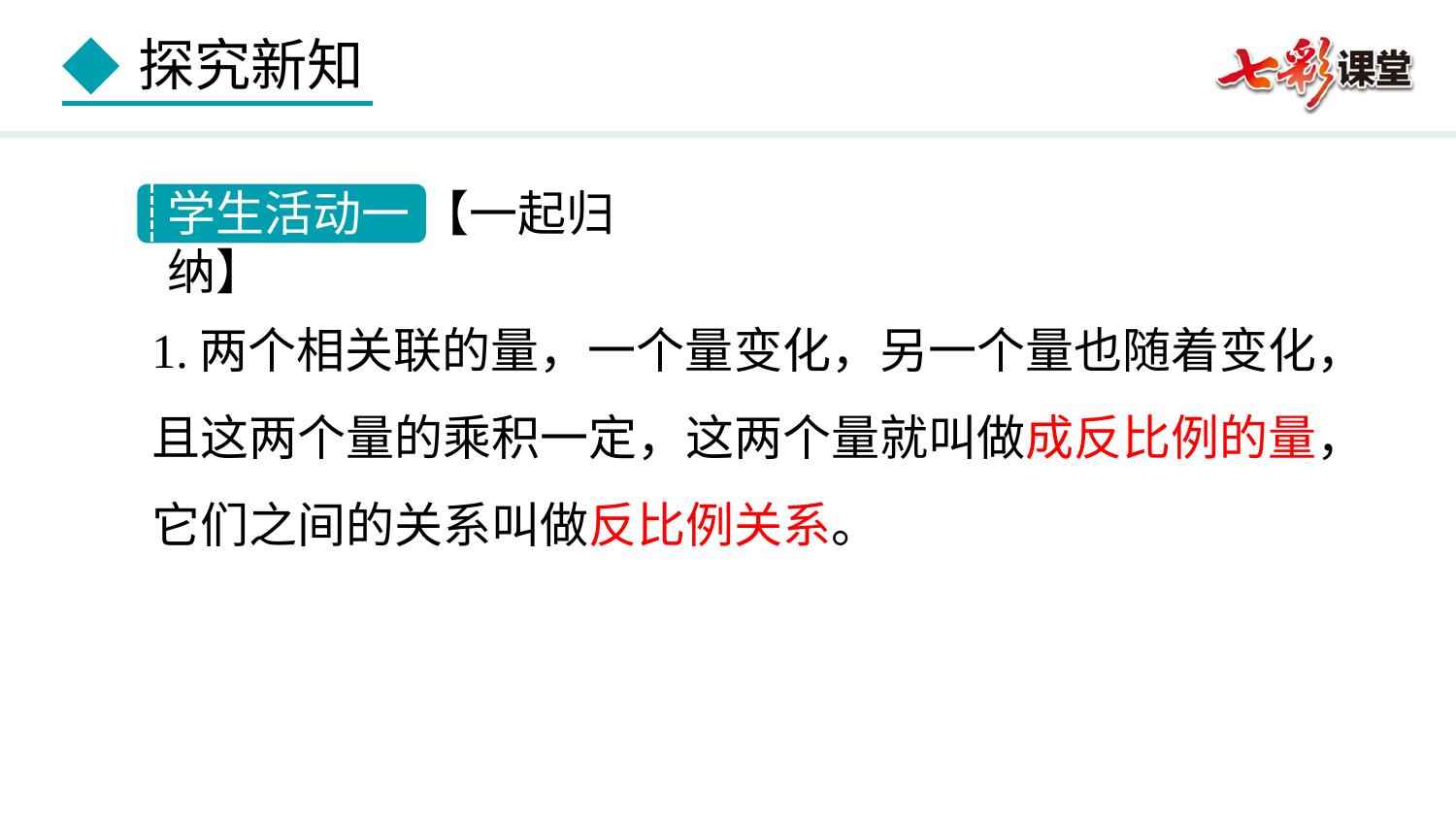

学生活动一 【一起归纳】

1.两个相关联的量，一个量变化，另一个量也随着变化，且这两个量的乘积一定，这两个量就叫做成反比例的量，它们之间的关系叫做反比例关系。